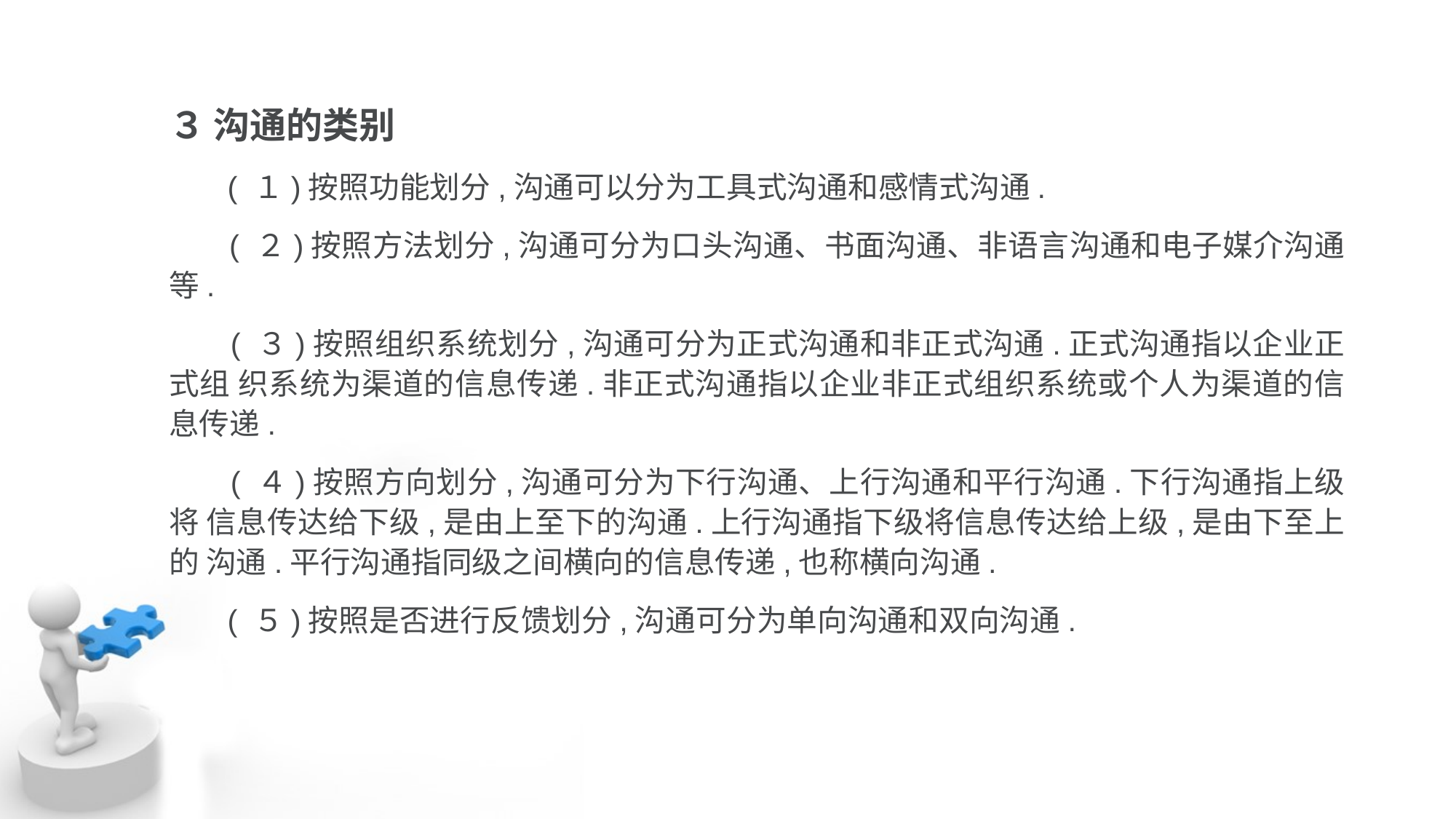

３ 沟通的类别
       ( １)按照功能划分,沟通可以分为工具式沟通和感情式沟通.
       ( ２)按照方法划分,沟通可分为口头沟通、书面沟通、非语言沟通和电子媒介沟通 等.
       ( ３)按照组织系统划分,沟通可分为正式沟通和非正式沟通.正式沟通指以企业正式组 织系统为渠道的信息传递.非正式沟通指以企业非正式组织系统或个人为渠道的信息传递.
       ( ４)按照方向划分,沟通可分为下行沟通、上行沟通和平行沟通.下行沟通指上级将 信息传达给下级,是由上至下的沟通.上行沟通指下级将信息传达给上级,是由下至上的 沟通.平行沟通指同级之间横向的信息传递,也称横向沟通.
       ( ５)按照是否进行反馈划分,沟通可分为单向沟通和双向沟通.